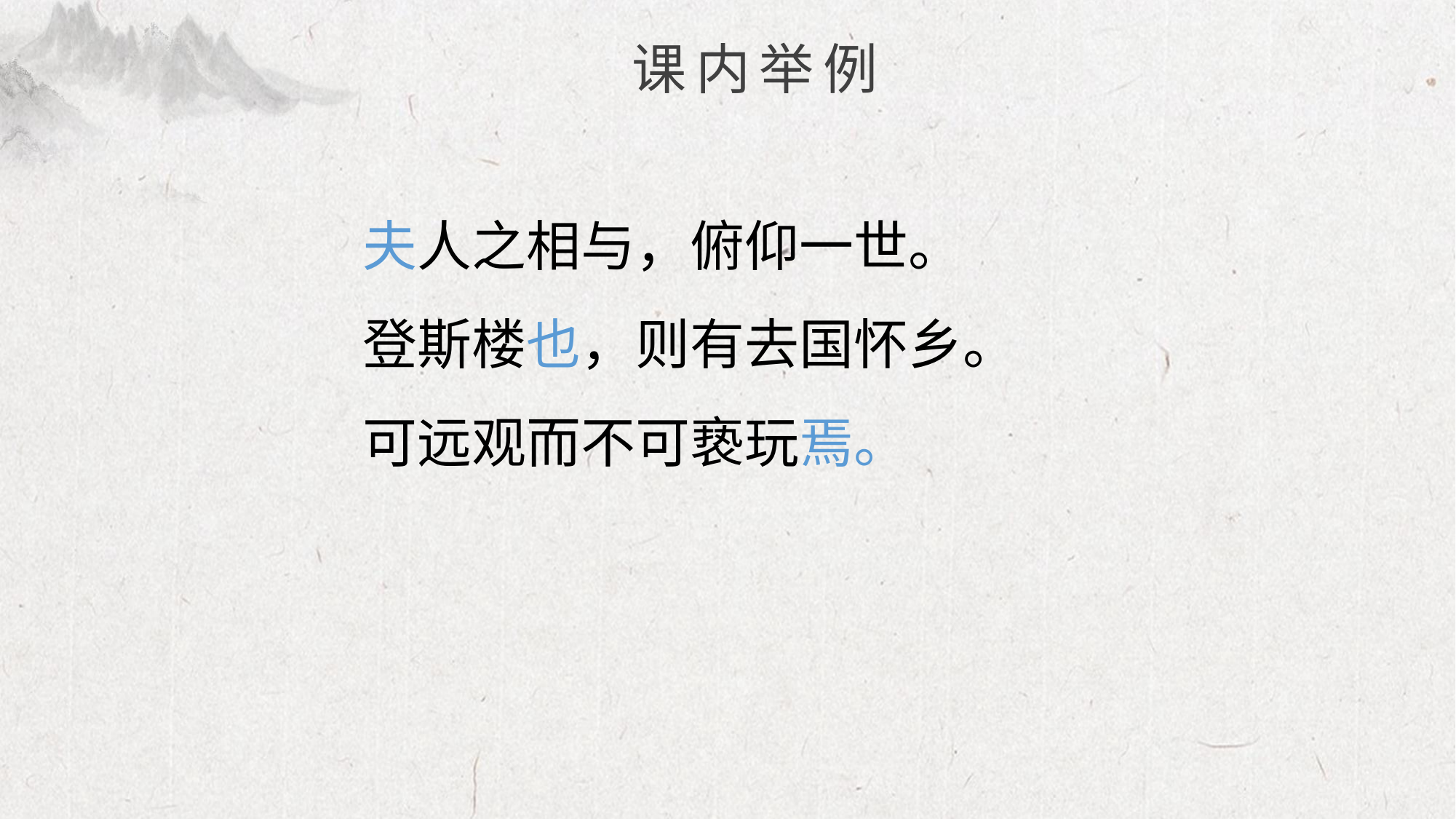

课内举例
夫人之相与，俯仰一世。
登斯楼也，则有去国怀乡。
可远观而不可亵玩焉。